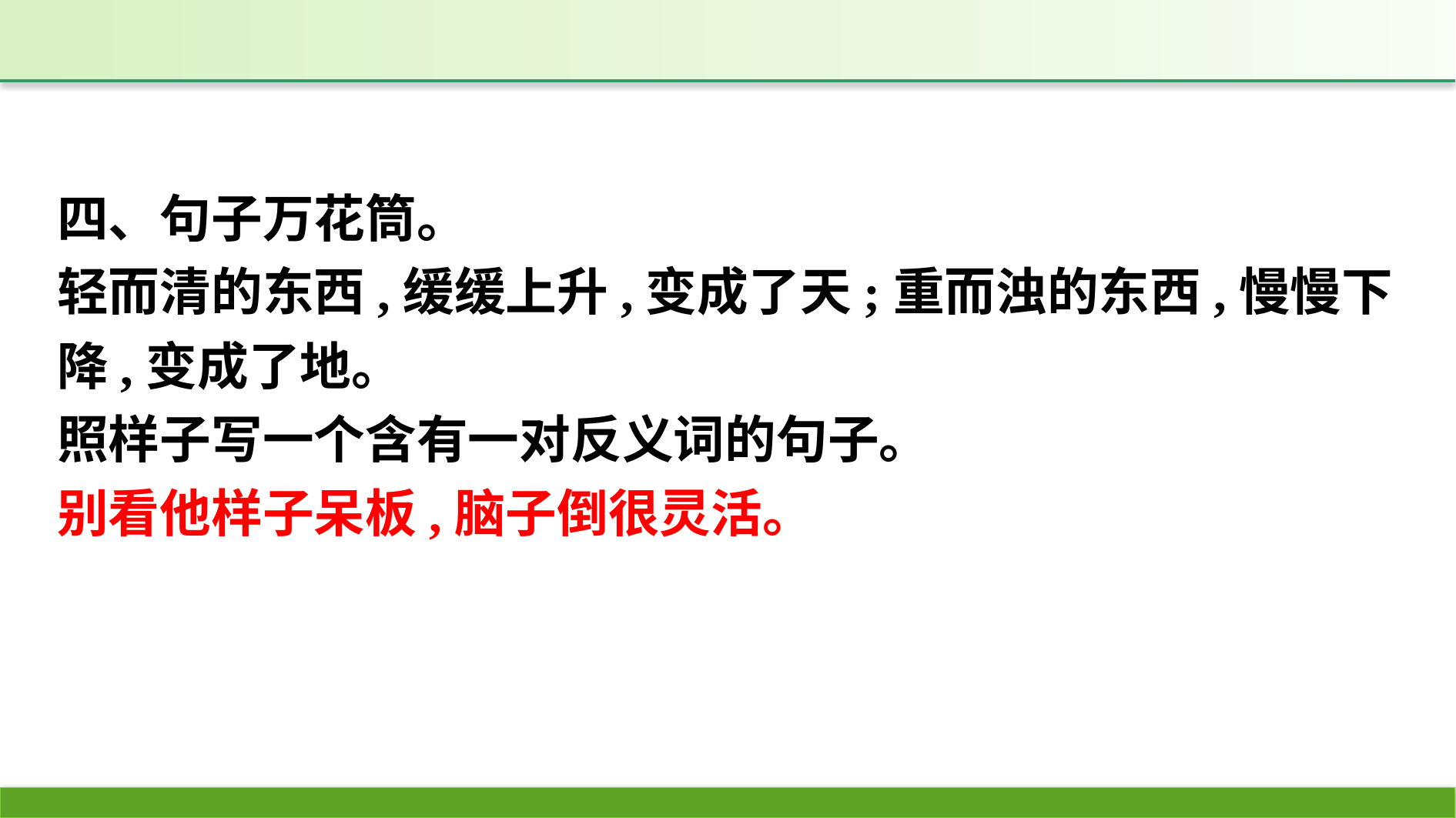

四、句子万花筒。
轻而清的东西,缓缓上升,变成了天;重而浊的东西,慢慢下降,变成了地。
照样子写一个含有一对反义词的句子。
别看他样子呆板,脑子倒很灵活。